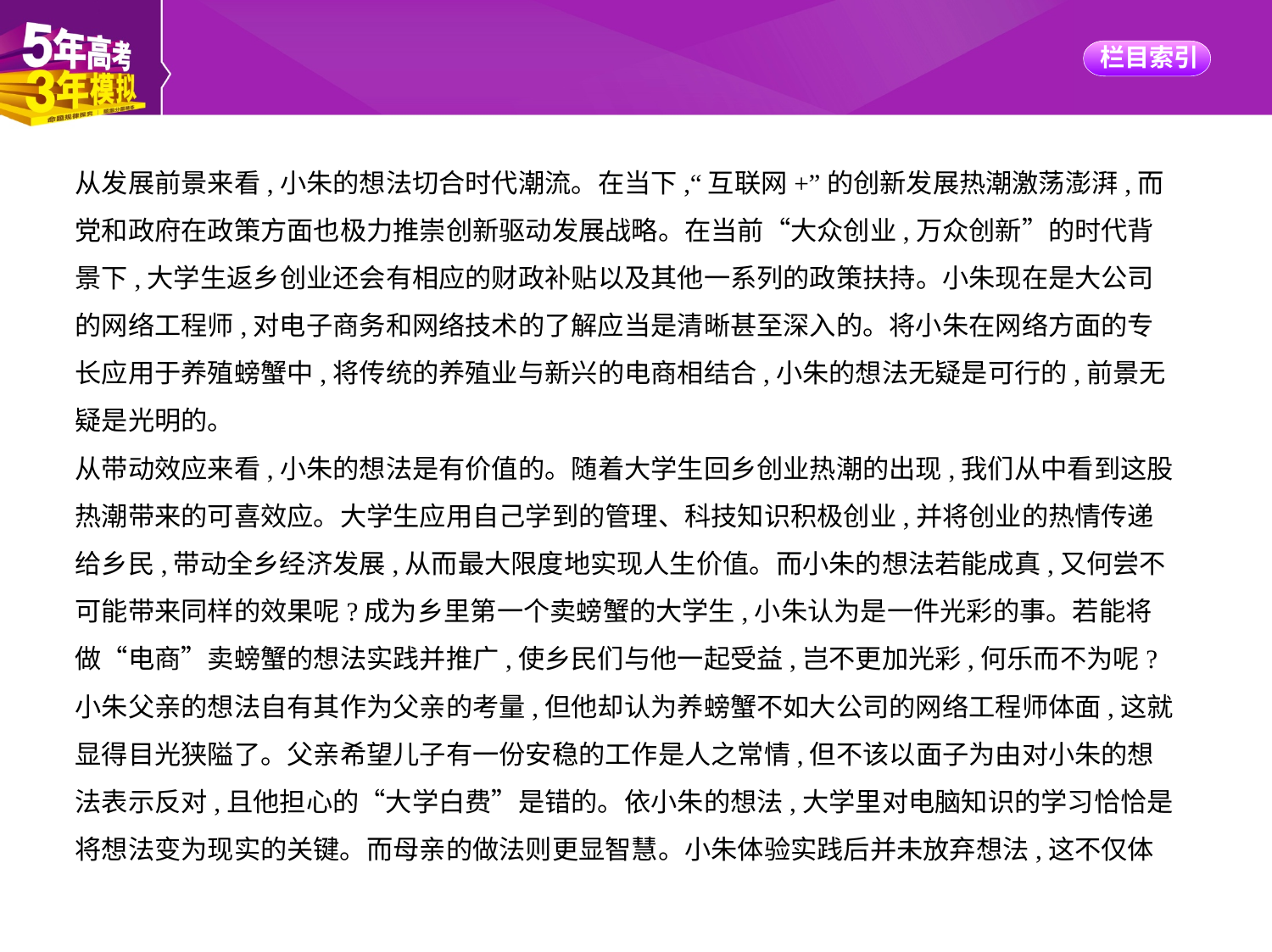

从发展前景来看,小朱的想法切合时代潮流。在当下,“互联网+”的创新发展热潮激荡澎湃,而
党和政府在政策方面也极力推崇创新驱动发展战略。在当前“大众创业,万众创新”的时代背
景下,大学生返乡创业还会有相应的财政补贴以及其他一系列的政策扶持。小朱现在是大公司
的网络工程师,对电子商务和网络技术的了解应当是清晰甚至深入的。将小朱在网络方面的专
长应用于养殖螃蟹中,将传统的养殖业与新兴的电商相结合,小朱的想法无疑是可行的,前景无
疑是光明的。
从带动效应来看,小朱的想法是有价值的。随着大学生回乡创业热潮的出现,我们从中看到这股
热潮带来的可喜效应。大学生应用自己学到的管理、科技知识积极创业,并将创业的热情传递
给乡民,带动全乡经济发展,从而最大限度地实现人生价值。而小朱的想法若能成真,又何尝不
可能带来同样的效果呢?成为乡里第一个卖螃蟹的大学生,小朱认为是一件光彩的事。若能将
做“电商”卖螃蟹的想法实践并推广,使乡民们与他一起受益,岂不更加光彩,何乐而不为呢?
小朱父亲的想法自有其作为父亲的考量,但他却认为养螃蟹不如大公司的网络工程师体面,这就
显得目光狭隘了。父亲希望儿子有一份安稳的工作是人之常情,但不该以面子为由对小朱的想
法表示反对,且他担心的“大学白费”是错的。依小朱的想法,大学里对电脑知识的学习恰恰是
将想法变为现实的关键。而母亲的做法则更显智慧。小朱体验实践后并未放弃想法,这不仅体